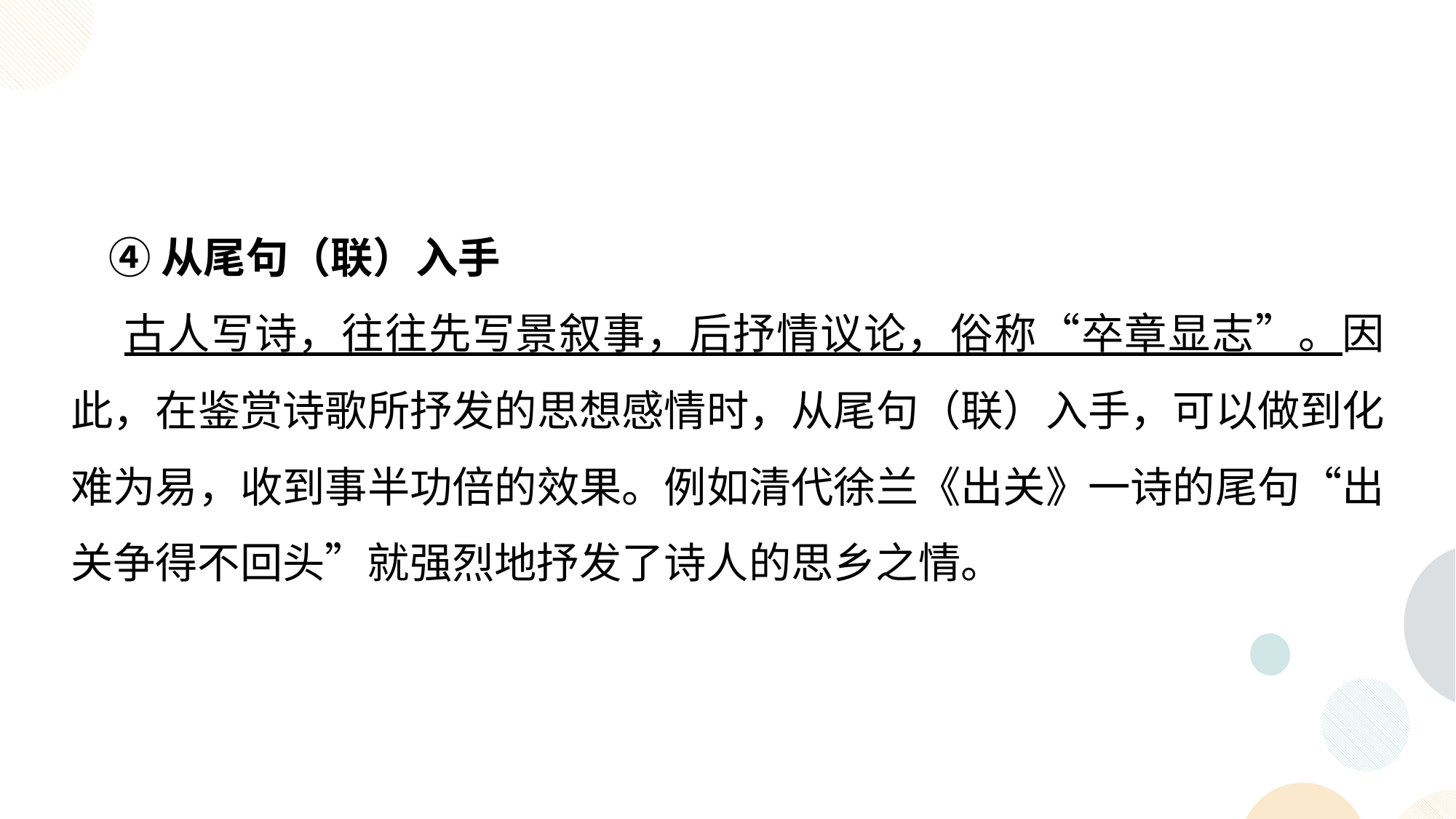

④从尾句（联）入手
    古人写诗，往往先写景叙事，后抒情议论，俗称“卒章显志”。因此，在鉴赏诗歌所抒发的思想感情时，从尾句（联）入手，可以做到化难为易，收到事半功倍的效果。例如清代徐兰《出关》一诗的尾句“出关争得不回头”就强烈地抒发了诗人的思乡之情。